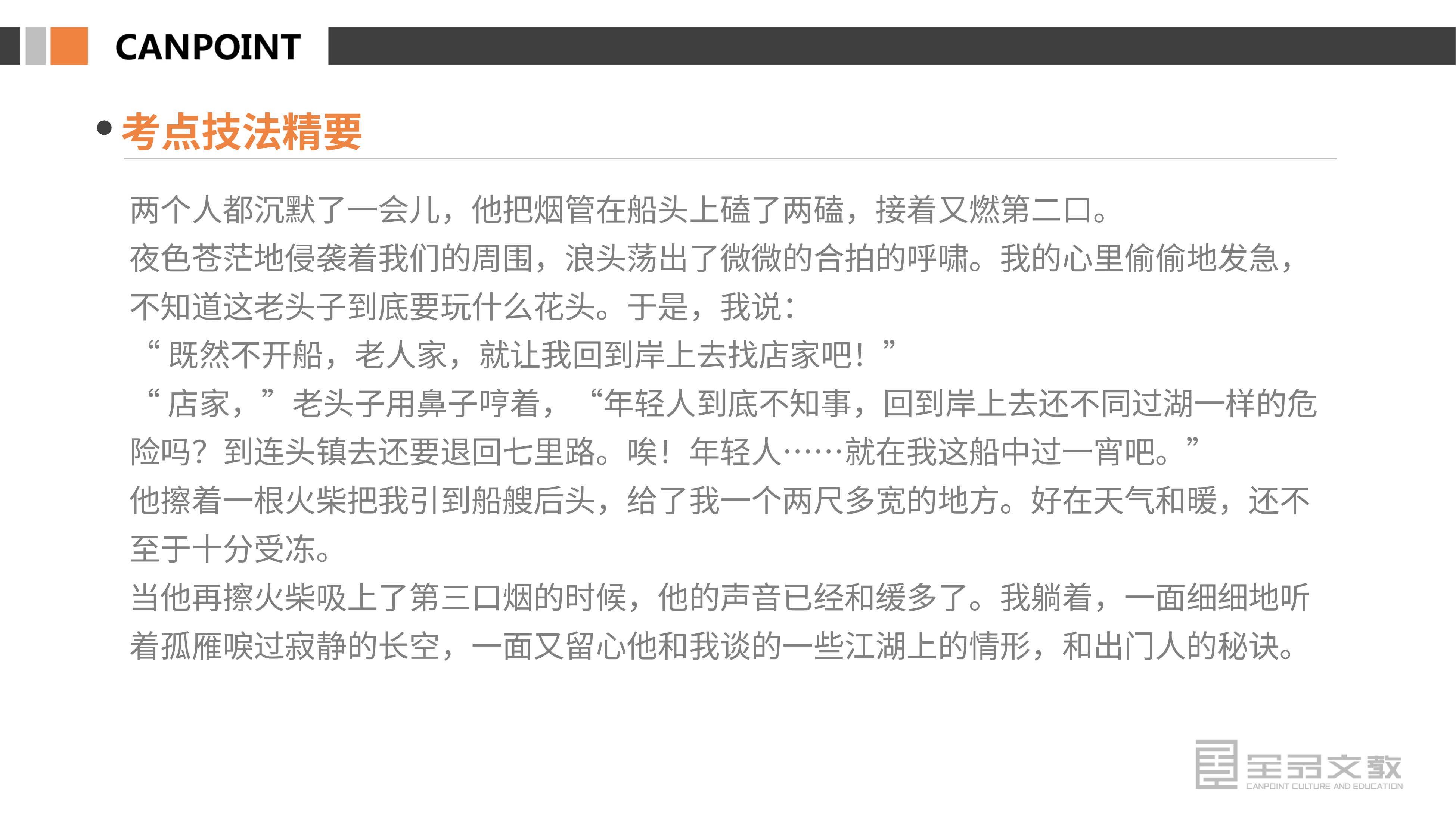

考点技法精要

两个人都沉默了一会儿，他把烟管在船头上磕了两磕，接着又燃第二口。
夜色苍茫地侵袭着我们的周围，浪头荡出了微微的合拍的呼啸。我的心里偷偷地发急，不知道这老头子到底要玩什么花头。于是，我说：
“既然不开船，老人家，就让我回到岸上去找店家吧！”
“店家，”老头子用鼻子哼着，“年轻人到底不知事，回到岸上去还不同过湖一样的危险吗？到连头镇去还要退回七里路。唉！年轻人……就在我这船中过一宵吧。”
他擦着一根火柴把我引到船艘后头，给了我一个两尺多宽的地方。好在天气和暖，还不至于十分受冻。
当他再擦火柴吸上了第三口烟的时候，他的声音已经和缓多了。我躺着，一面细细地听着孤雁唳过寂静的长空，一面又留心他和我谈的一些江湖上的情形，和出门人的秘诀。